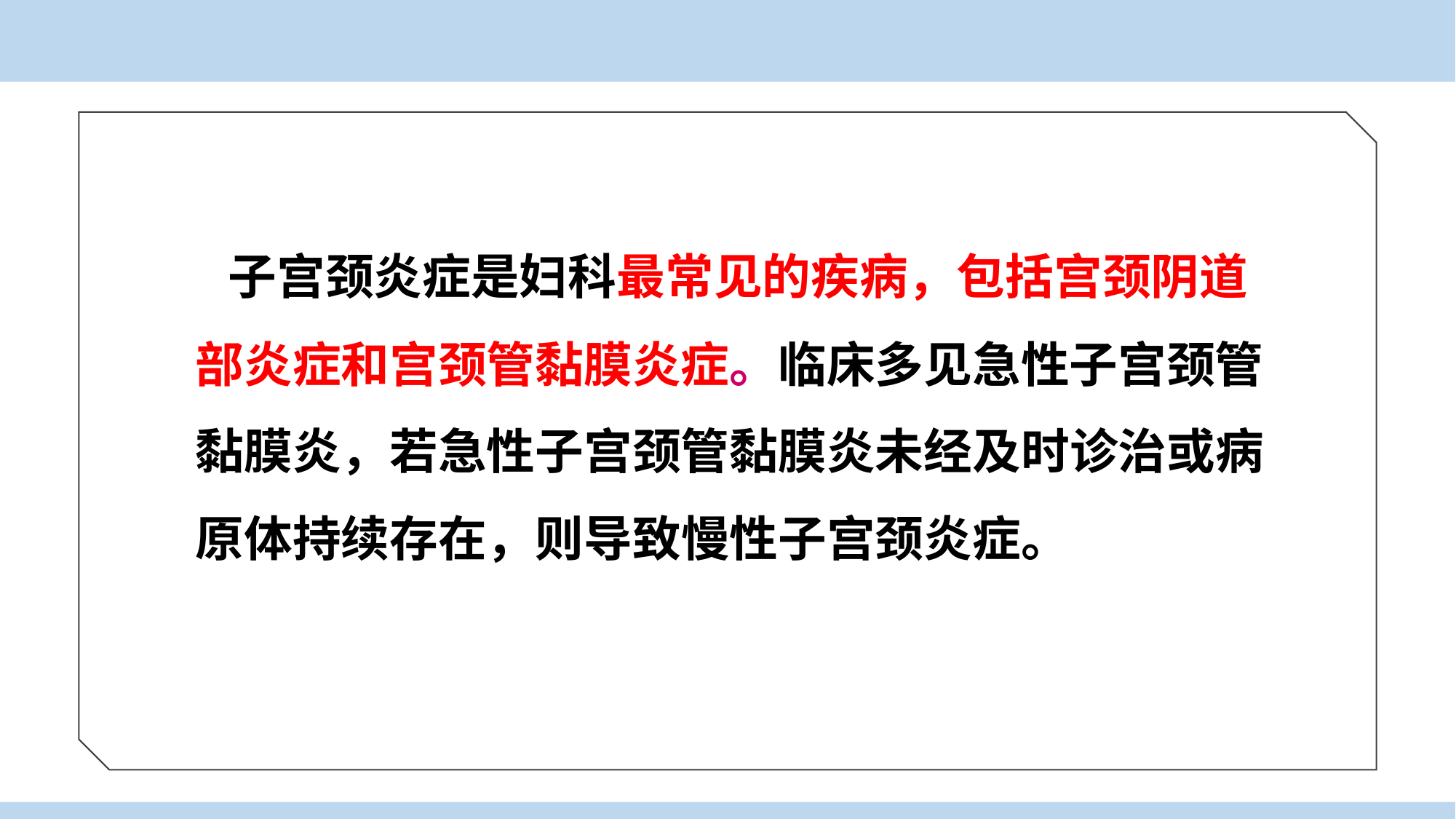

子宫颈炎症是妇科最常见的疾病，包括宫颈阴道部炎症和宫颈管黏膜炎症。临床多见急性子宫颈管黏膜炎，若急性子宫颈管黏膜炎未经及时诊治或病原体持续存在，则导致慢性子宫颈炎症。